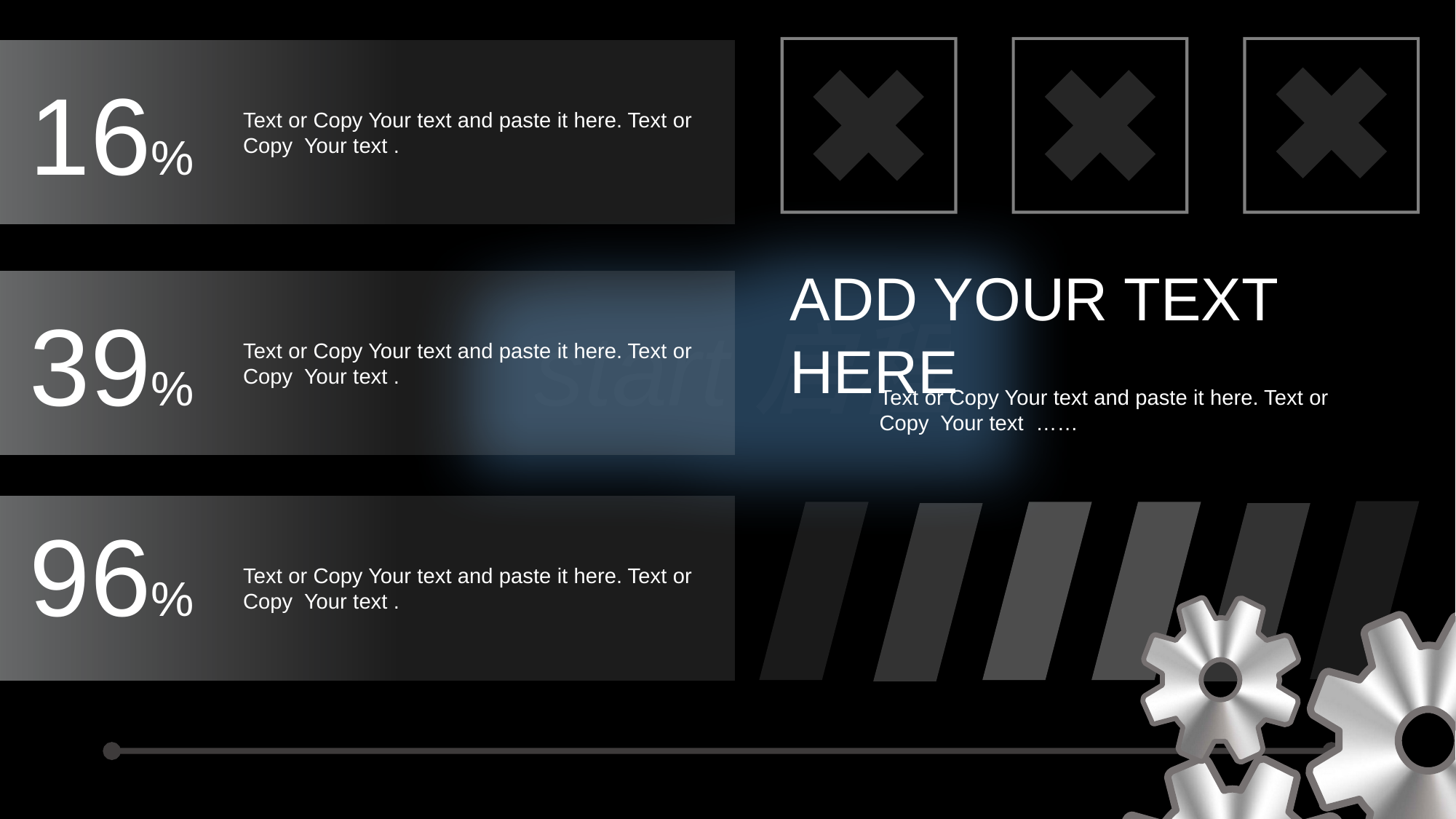

16%
Text or Copy Your text and paste it here. Text or Copy  Your text .
ADD YOUR TEXT HERE

39%
start启程
Text or Copy Your text and paste it here. Text or Copy  Your text .
Text or Copy Your text and paste it here. Text or Copy  Your text  ……

96%

Text or Copy Your text and paste it here. Text or Copy  Your text .